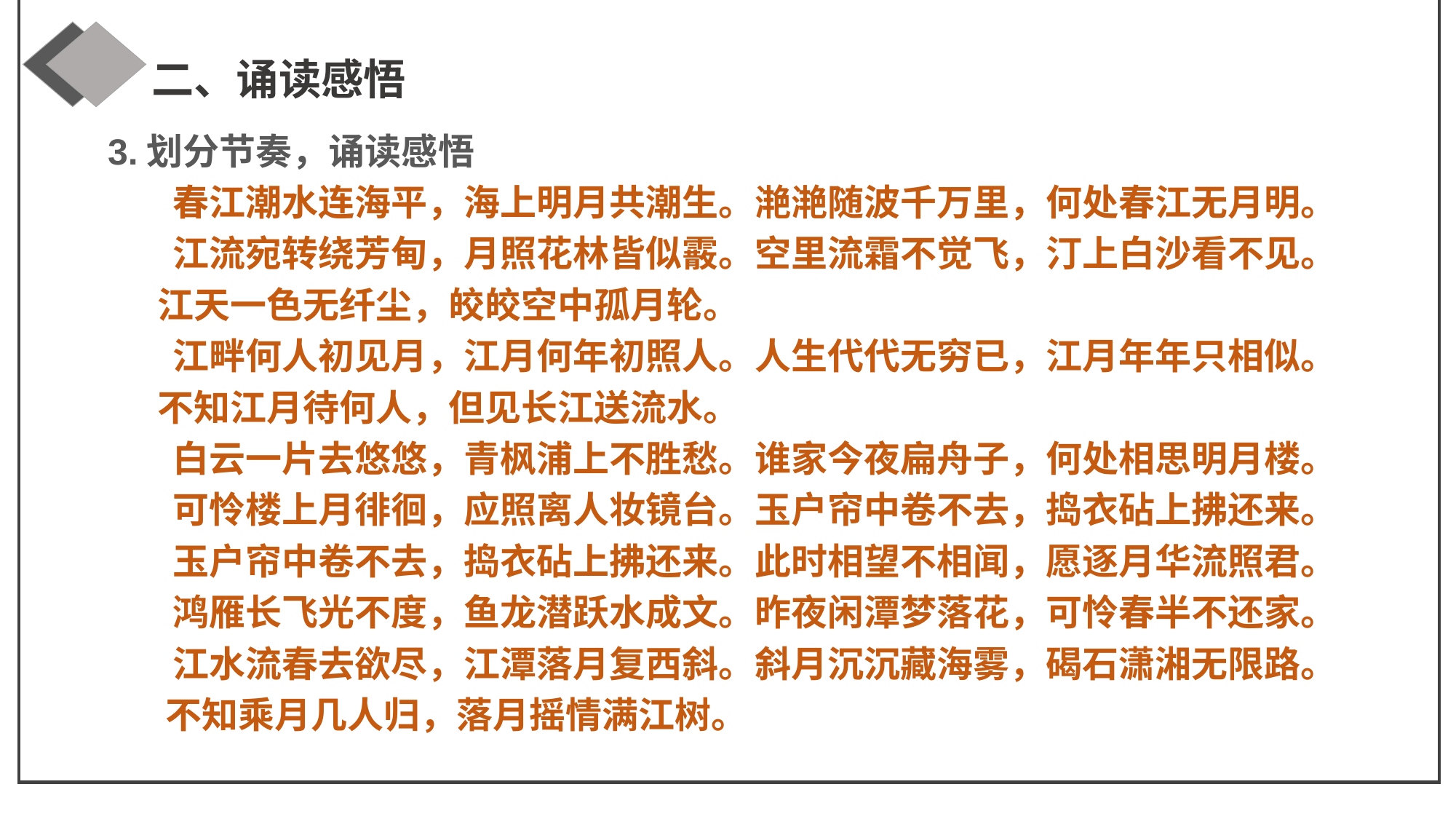

二、诵读感悟
3.划分节奏，诵读感悟
春江潮水连海平，海上明月共潮生。滟滟随波千万里，何处春江无月明。
江流宛转绕芳甸，月照花林皆似霰。空里流霜不觉飞，汀上白沙看不见。
     江天一色无纤尘，皎皎空中孤月轮。
江畔何人初见月，江月何年初照人。人生代代无穷已，江月年年只相似。
     不知江月待何人，但见长江送流水。
白云一片去悠悠，青枫浦上不胜愁。谁家今夜扁舟子，何处相思明月楼。
可怜楼上月徘徊，应照离人妆镜台。玉户帘中卷不去，捣衣砧上拂还来。
玉户帘中卷不去，捣衣砧上拂还来。此时相望不相闻，愿逐月华流照君。
鸿雁长飞光不度，鱼龙潜跃水成文。昨夜闲潭梦落花，可怜春半不还家。
江水流春去欲尽，江潭落月复西斜。斜月沉沉藏海雾，碣石潇湘无限路。
      不知乘月几人归，落月摇情满江树。